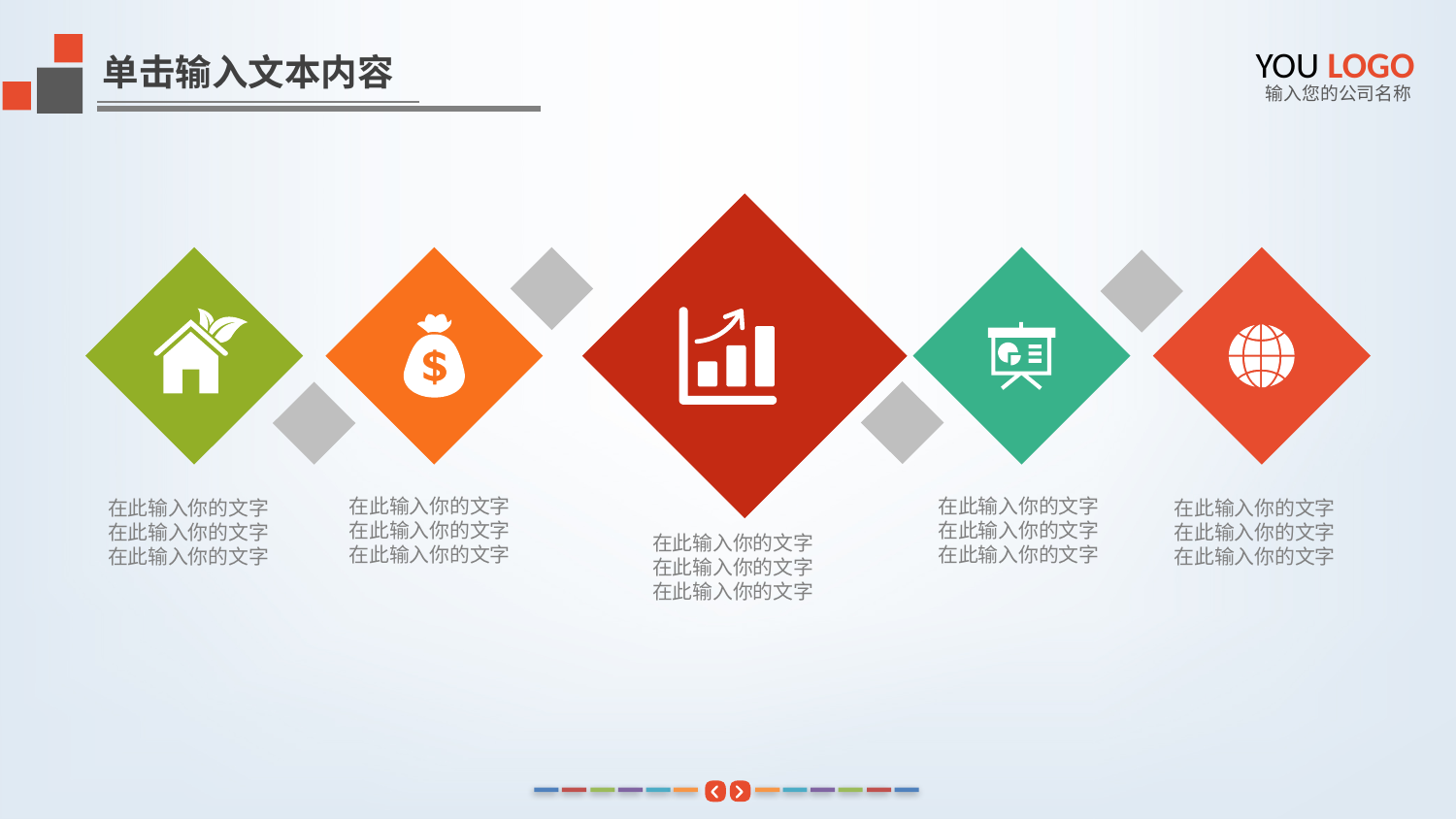

YOU LOGO
单击输入文本内容
输入您的公司名称

在此输入你的文字
在此输入你的文字
在此输入你的文字
在此输入你的文字
在此输入你的文字
在此输入你的文字
在此输入你的文字
在此输入你的文字
在此输入你的文字
在此输入你的文字
在此输入你的文字
在此输入你的文字
在此输入你的文字
在此输入你的文字
在此输入你的文字